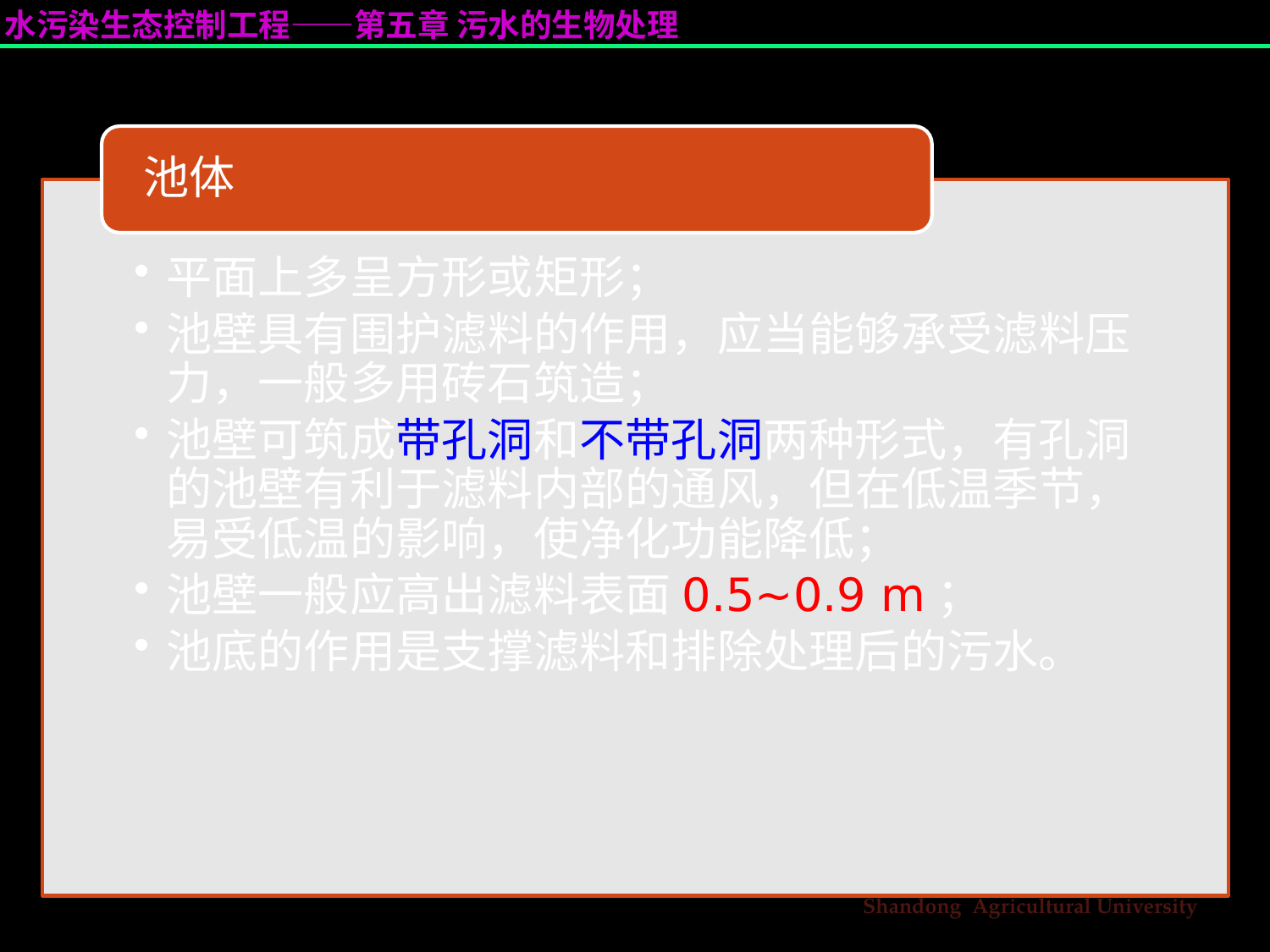

平面上多呈方形或矩形；
池壁具有围护滤料的作用，应当能够承受滤料压力，一般多用砖石筑造；
池壁可筑成带孔洞和不带孔洞两种形式，有孔洞的池壁有利于滤料内部的通风，但在低温季节，易受低温的影响，使净化功能降低；
池壁一般应高出滤料表面0.5~0.9 m；
池底的作用是支撑滤料和排除处理后的污水。
池体